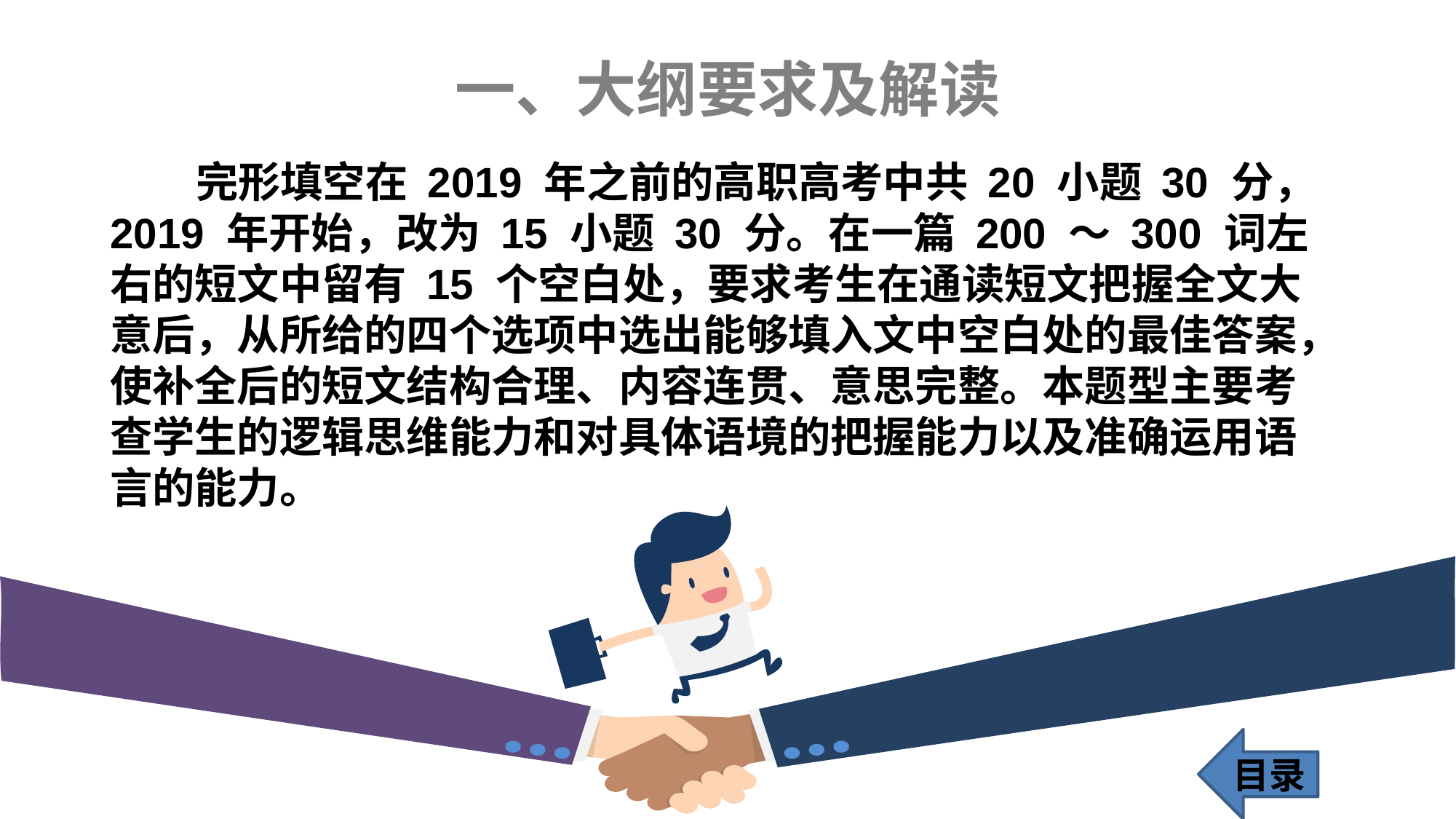

一、大纲要求及解读
        完形填空在 2019 年之前的高职高考中共 20 小题 30 分，2019 年开始，改为 15 小题 30 分。在一篇 200 ～ 300 词左右的短文中留有 15 个空白处，要求考生在通读短文把握全文大意后，从所给的四个选项中选出能够填入文中空白处的最佳答案，使补全后的短文结构合理、内容连贯、意思完整。本题型主要考查学生的逻辑思维能力和对具体语境的把握能力以及准确运用语言的能力。

目录